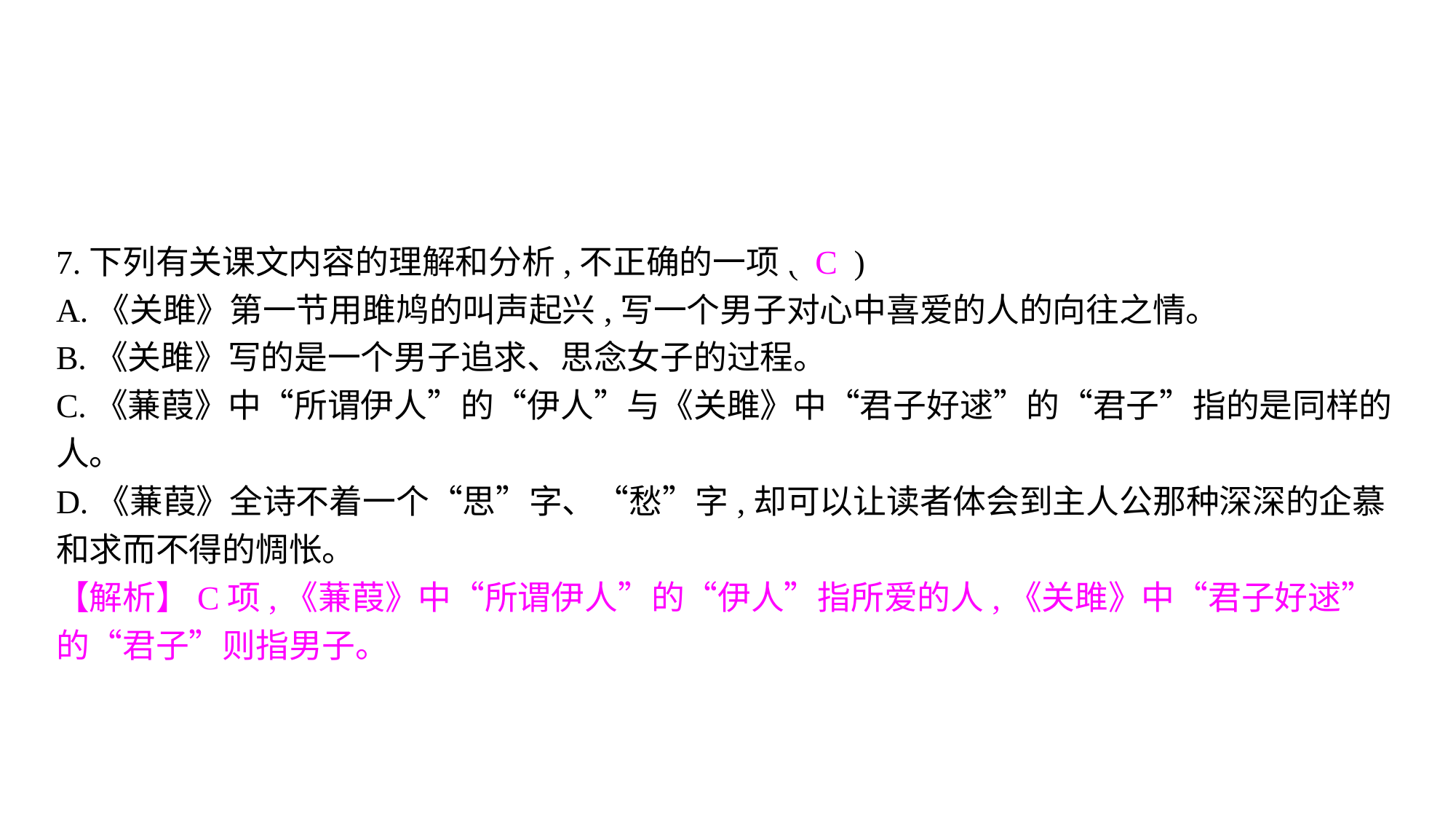

7.下列有关课文内容的理解和分析,不正确的一项(  C  )
A.《关雎》第一节用雎鸠的叫声起兴,写一个男子对心中喜爱的人的向往之情。
B.《关雎》写的是一个男子追求、思念女子的过程。
C.《蒹葭》中“所谓伊人”的“伊人”与《关雎》中“君子好逑”的“君子”指的是同样的人。
D.《蒹葭》全诗不着一个“思”字、“愁”字,却可以让读者体会到主人公那种深深的企慕和求而不得的惆怅。
【解析】C项,《蒹葭》中“所谓伊人”的“伊人”指所爱的人,《关雎》中“君子好逑”的“君子”则指男子。